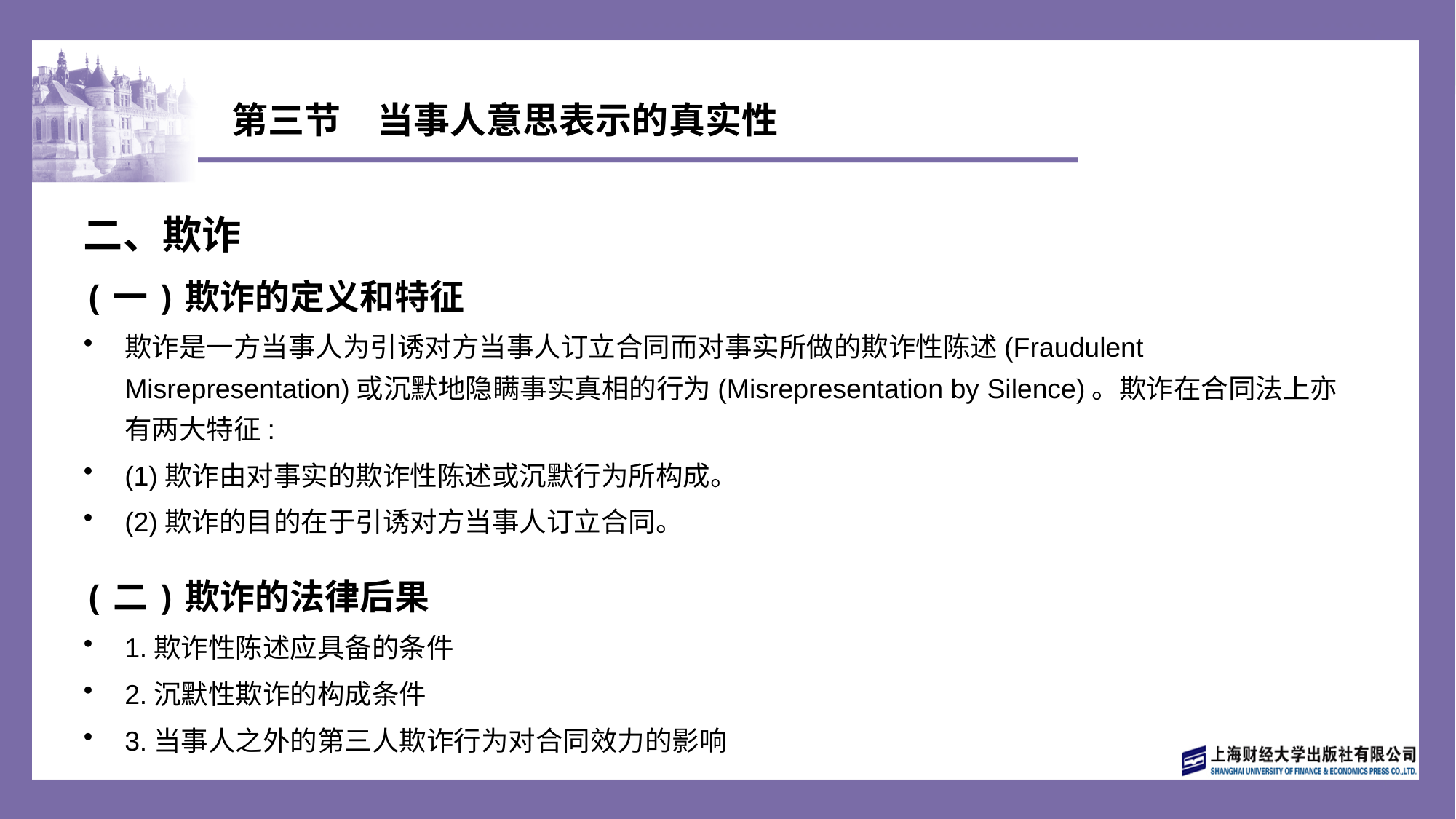

# 第三节　当事人意思表示的真实性
二、欺诈
(一)欺诈的定义和特征
欺诈是一方当事人为引诱对方当事人订立合同而对事实所做的欺诈性陈述(Fraudulent Misrepresentation)或沉默地隐瞒事实真相的行为(Misrepresentation by Silence)。欺诈在合同法上亦有两大特征:
(1)欺诈由对事实的欺诈性陈述或沉默行为所构成。
(2)欺诈的目的在于引诱对方当事人订立合同。
(二)欺诈的法律后果
1.欺诈性陈述应具备的条件
2.沉默性欺诈的构成条件
3.当事人之外的第三人欺诈行为对合同效力的影响